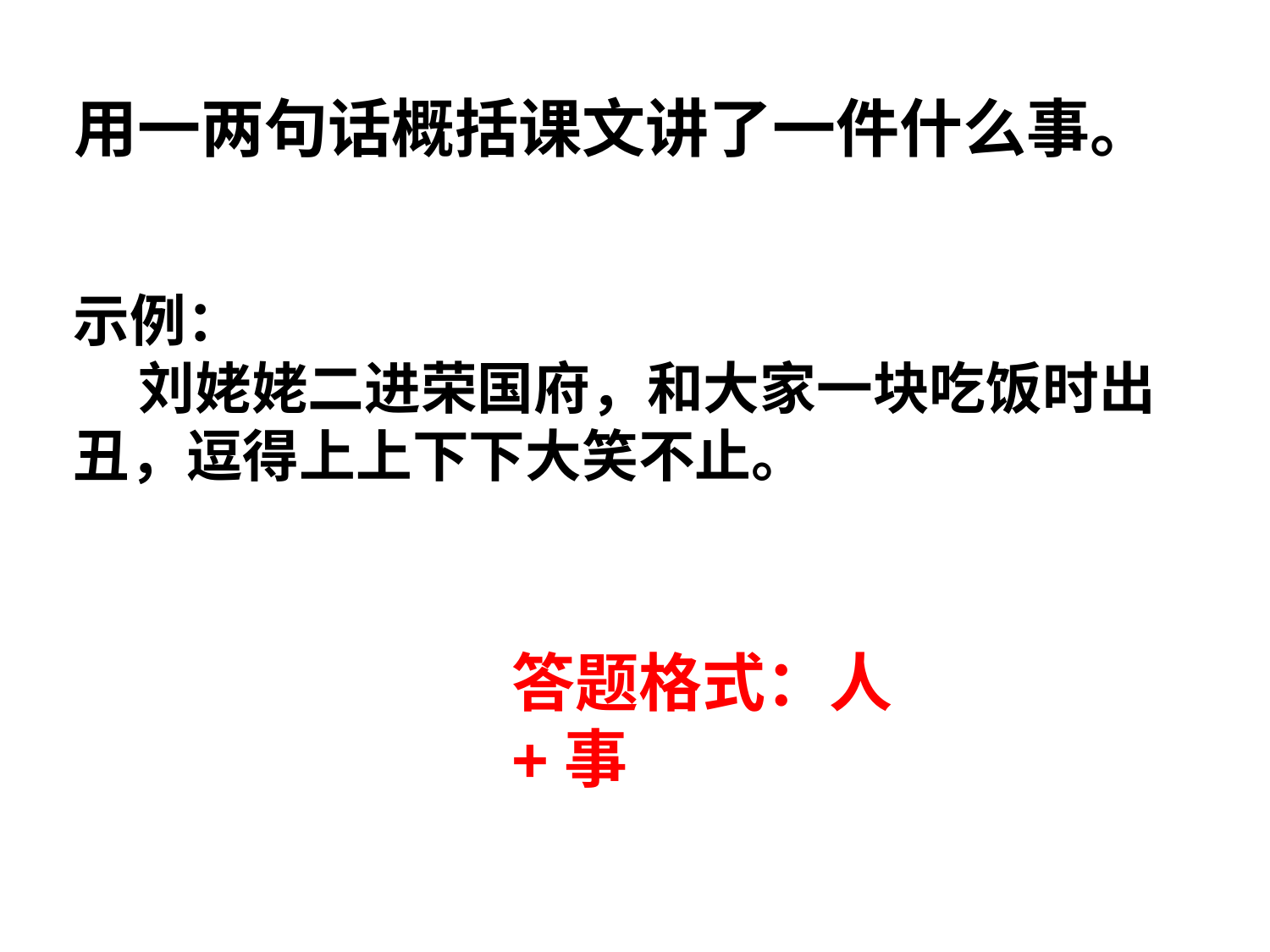

用一两句话概括课文讲了一件什么事。

示例：
    刘姥姥二进荣国府，和大家一块吃饭时出丑，逗得上上下下大笑不止。
答题格式：人+事